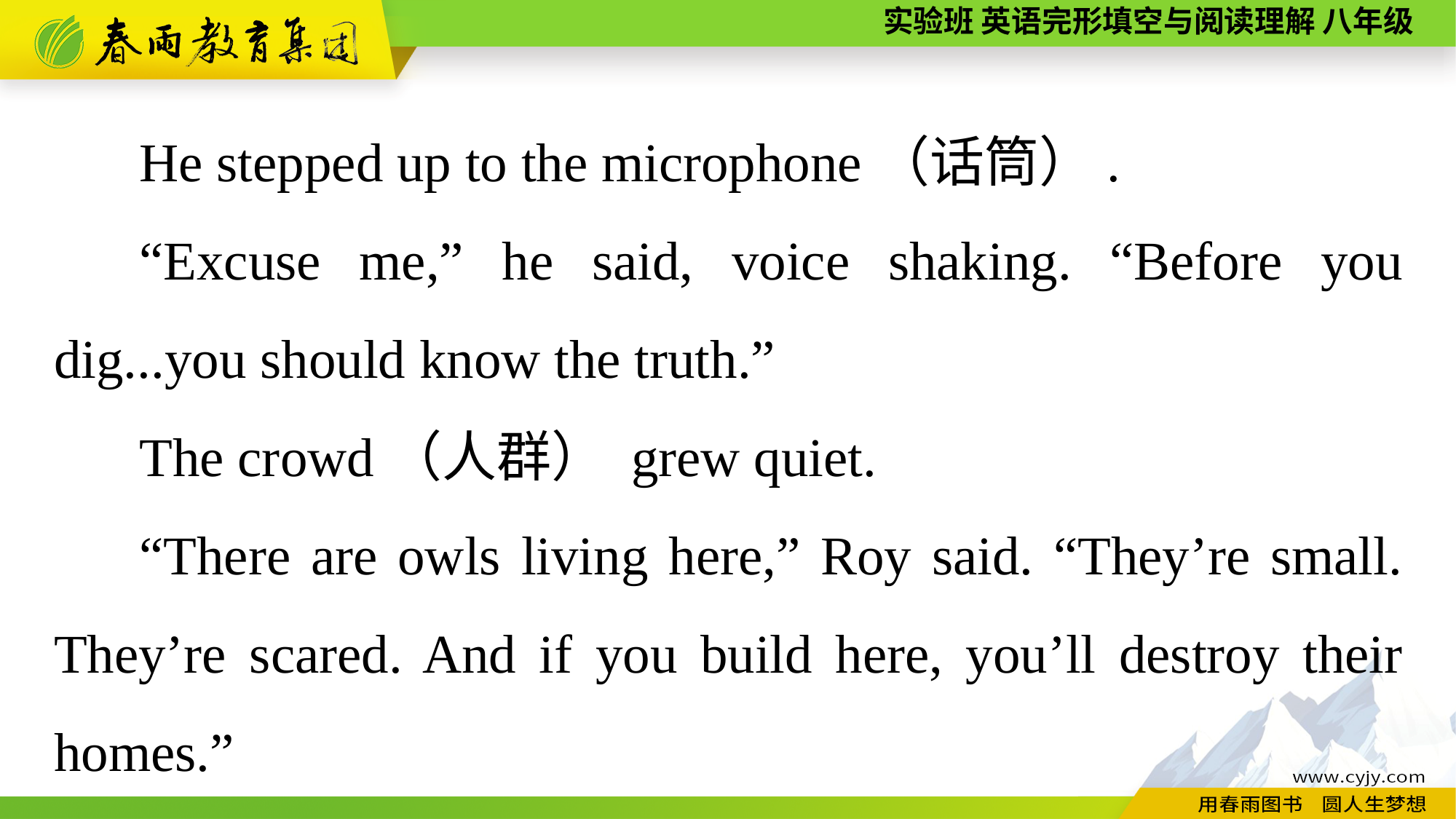

He stepped up to the microphone（话筒）.
“Excuse me,” he said, voice shaking. “Before you dig...you should know the truth.”
The crowd（人群） grew quiet.
“There are owls living here,” Roy said. “They’re small. They’re scared. And if you build here, you’ll destroy their homes.”